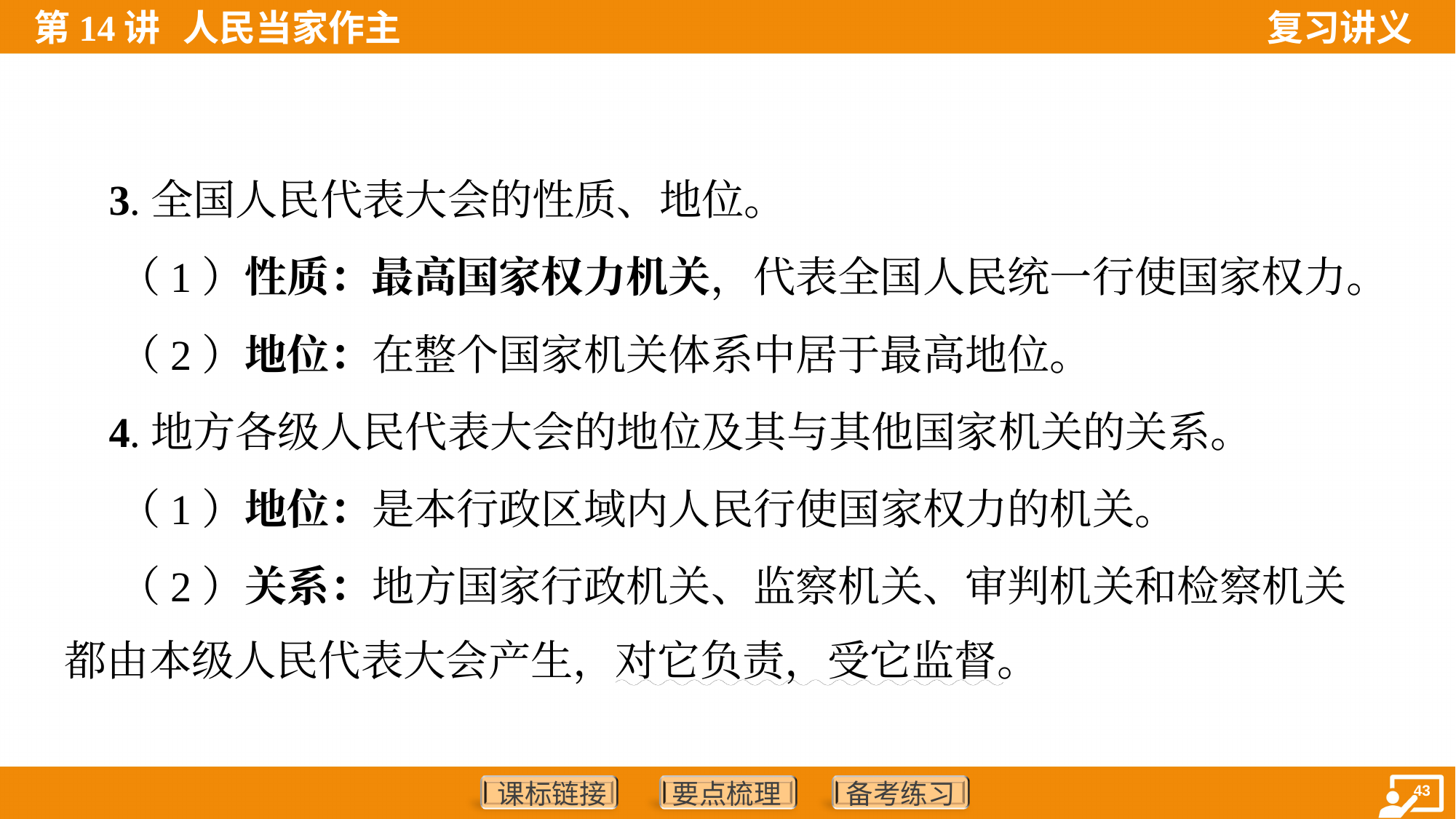

3.全国人民代表大会的性质、地位。
    （1）性质：最高国家权力机关，代表全国人民统一行使国家权力。
    （2）地位：在整个国家机关体系中居于最高地位。
    4.地方各级人民代表大会的地位及其与其他国家机关的关系。
    （1）地位：是本行政区域内人民行使国家权力的机关。
    （2）关系：地方国家行政机关、监察机关、审判机关和检察机关
都由本级人民代表大会产生，对它负责，受它监督。